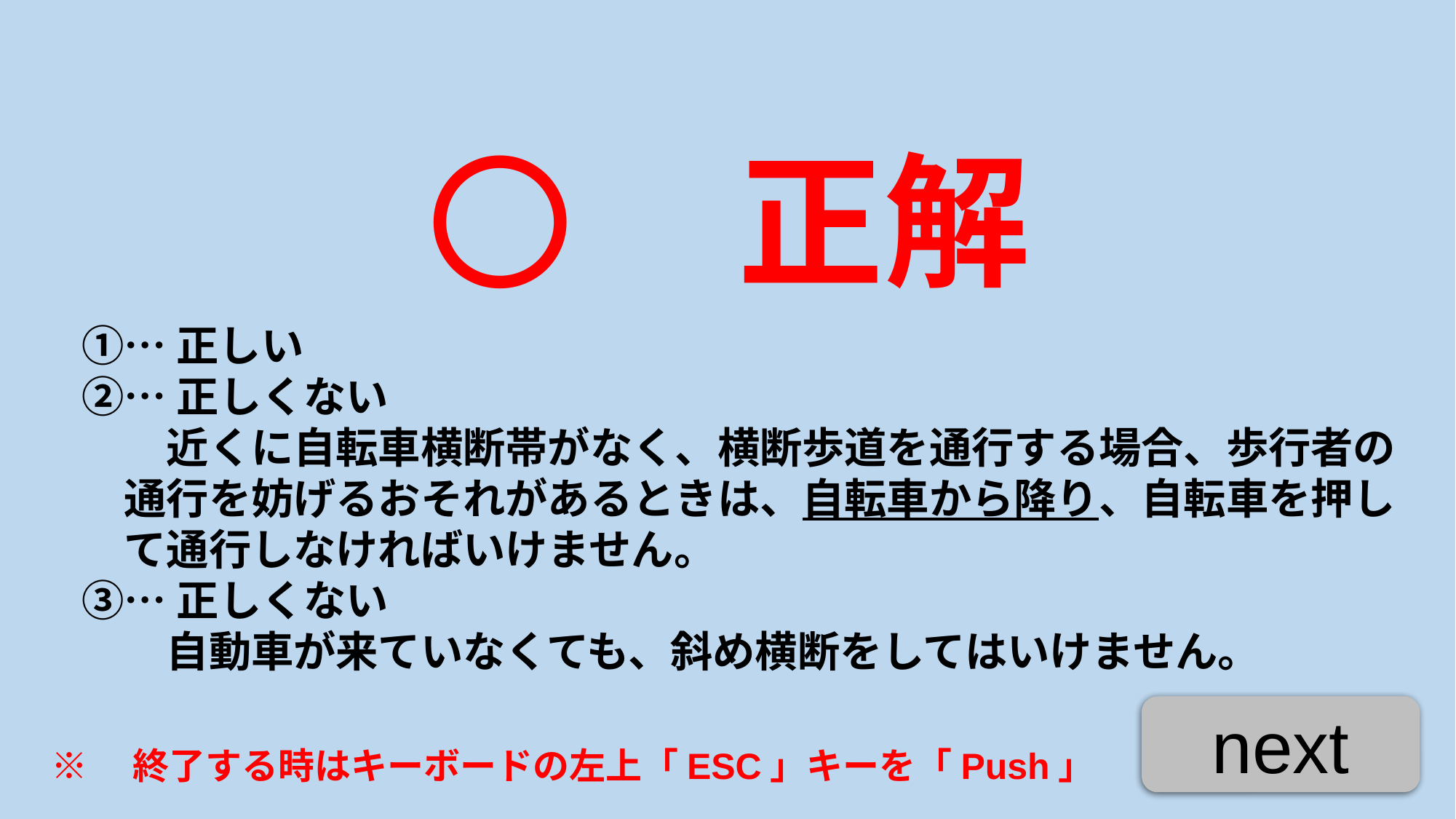

○
正解
①…正しい
②…正しくない
　　近くに自転車横断帯がなく、横断歩道を通行する場合、歩行者の
　通行を妨げるおそれがあるときは、自転車から降り、自転車を押し
　て通行しなければいけません。
③…正しくない
　　自動車が来ていなくても、斜め横断をしてはいけません。
next
※　終了する時はキーボードの左上「ESC」キーを「Push」